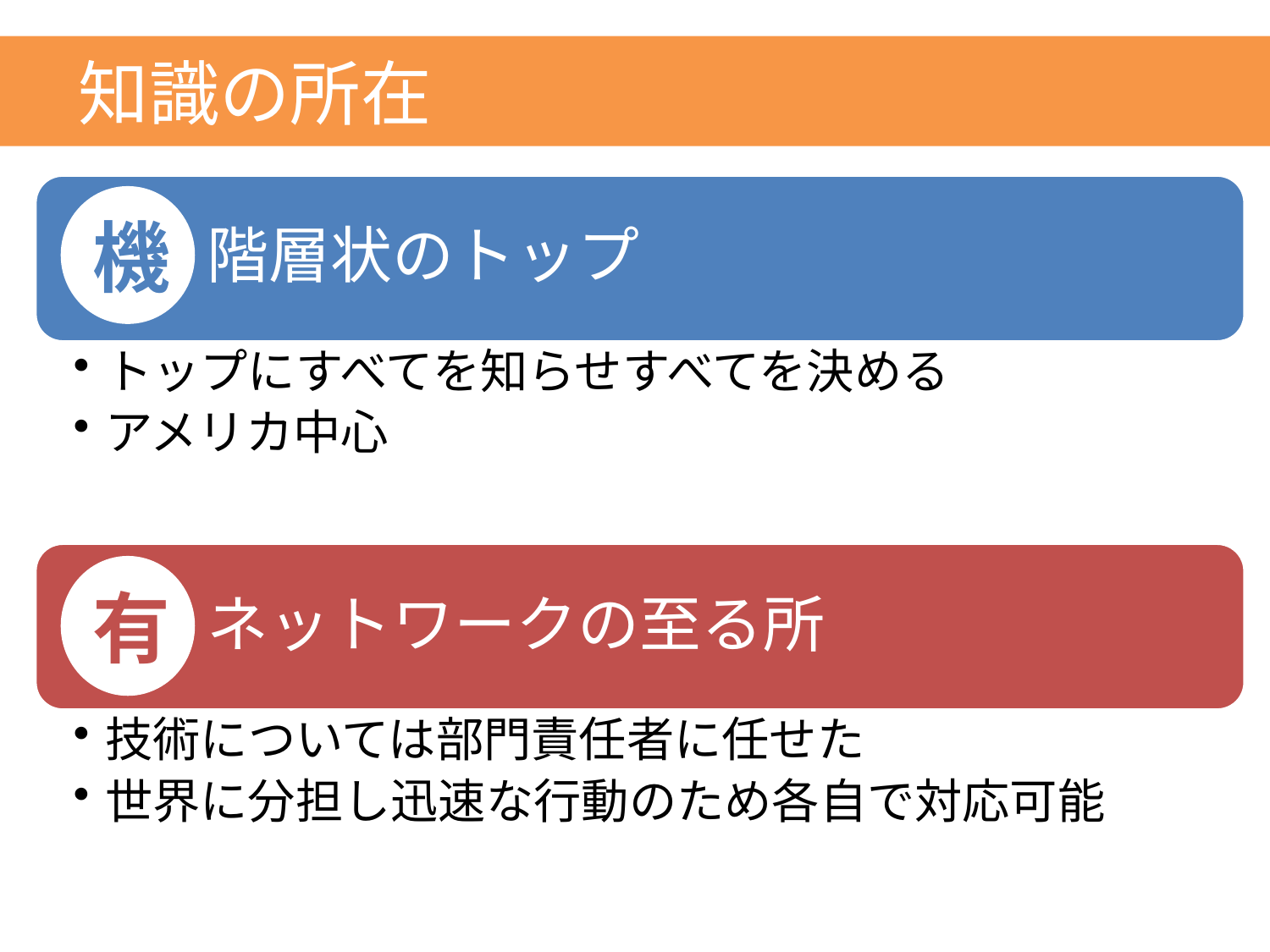

知識の所在
　　 階層状のトップ
トップにすべてを知らせすべてを決める
アメリカ中心
　　 ネットワークの至る所
技術については部門責任者に任せた
世界に分担し迅速な行動のため各自で対応可能
機
有